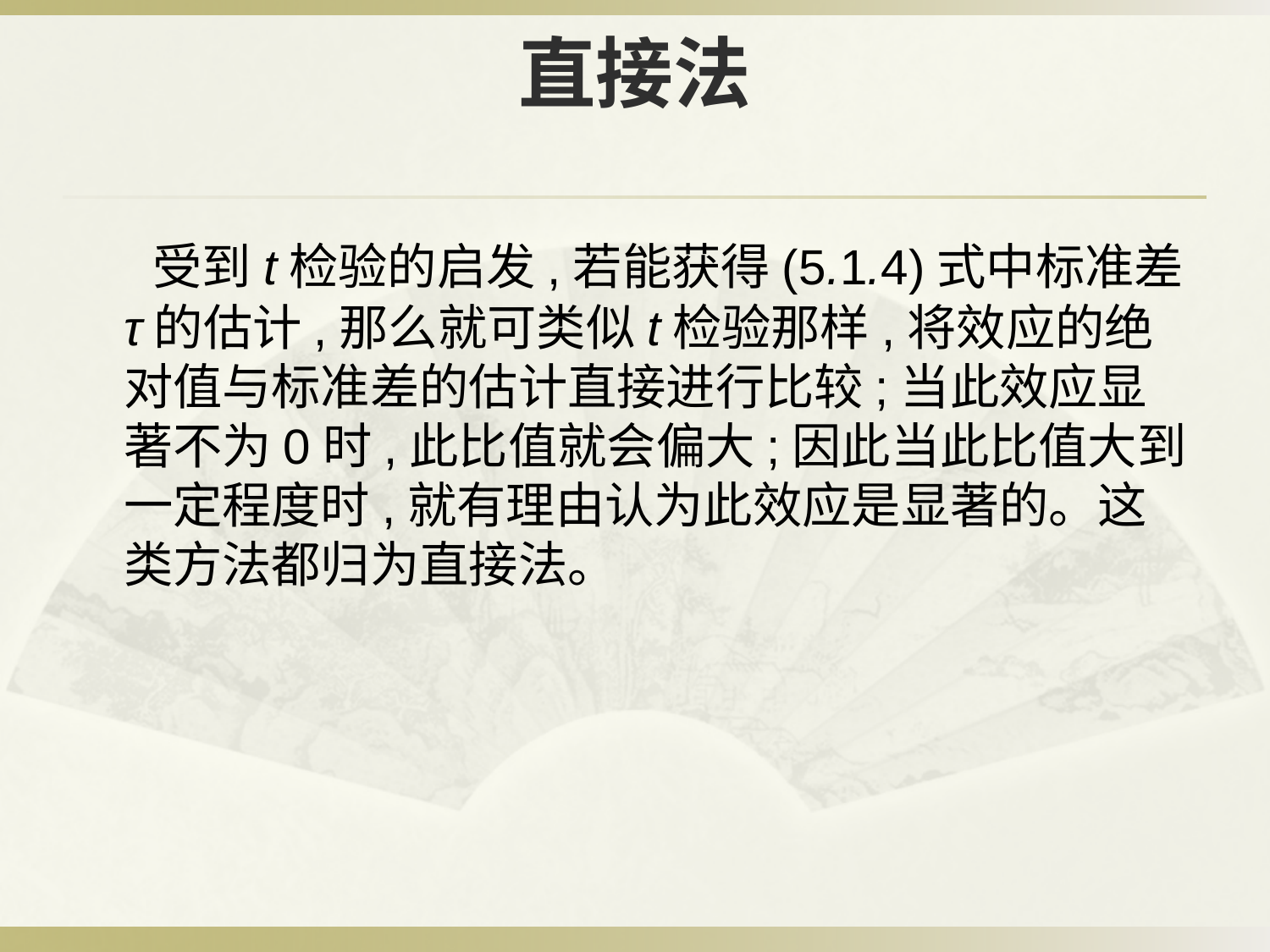

# 直接法
     受到t检验的启发,若能获得(5.1.4)式中标准差τ的估计,那么就可类似t检验那样,将效应的绝对值与标准差的估计直接进行比较;当此效应显著不为0时,此比值就会偏大;因此当此比值大到一定程度时,就有理由认为此效应是显著的。这类方法都归为直接法。